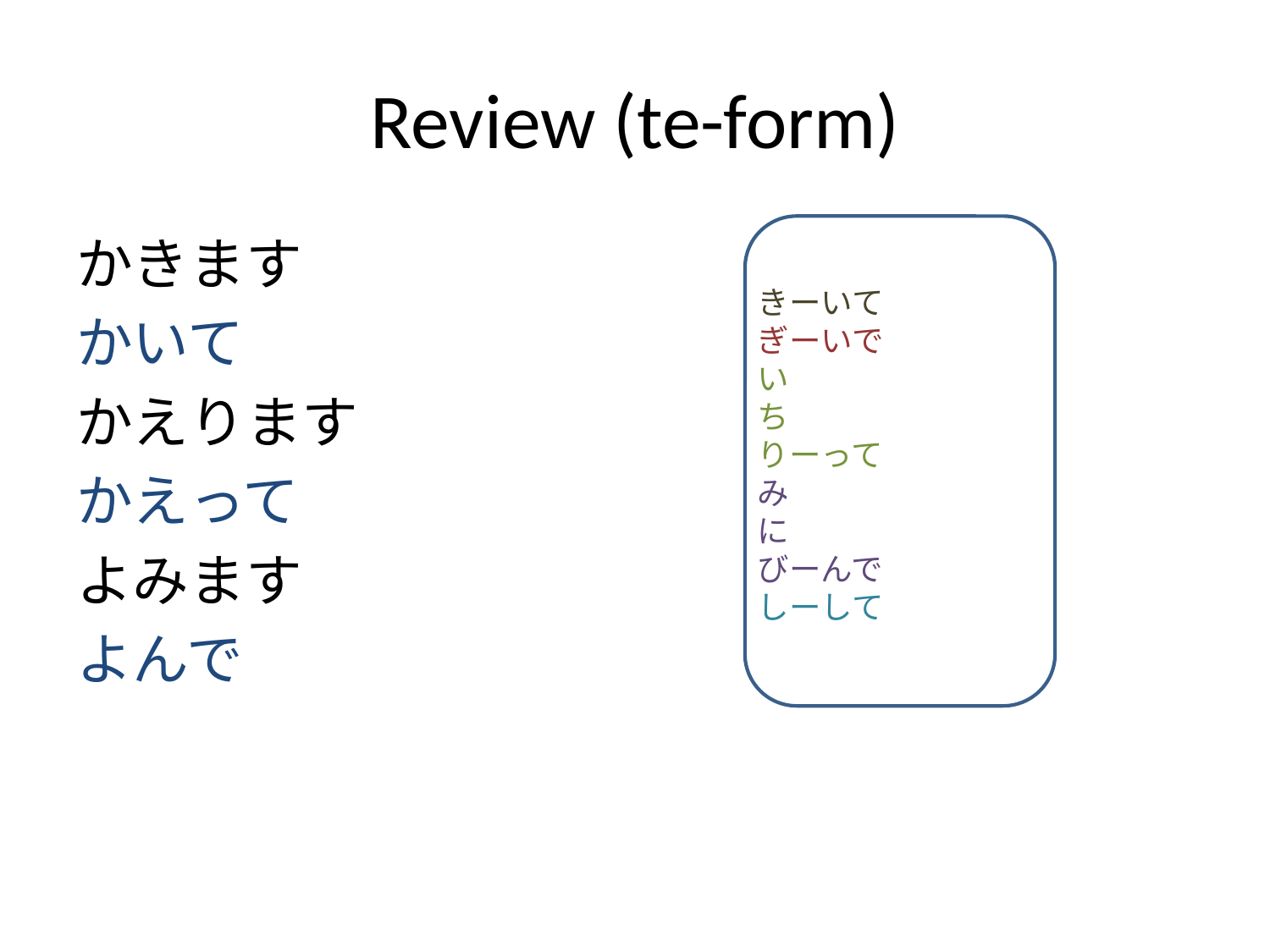

# Review (te-form)

かきます
かいて
かえります
かえって
よみます
よんで

きーいて
ぎーいで
い
ち
りーって
み
に
びーんで
しーして